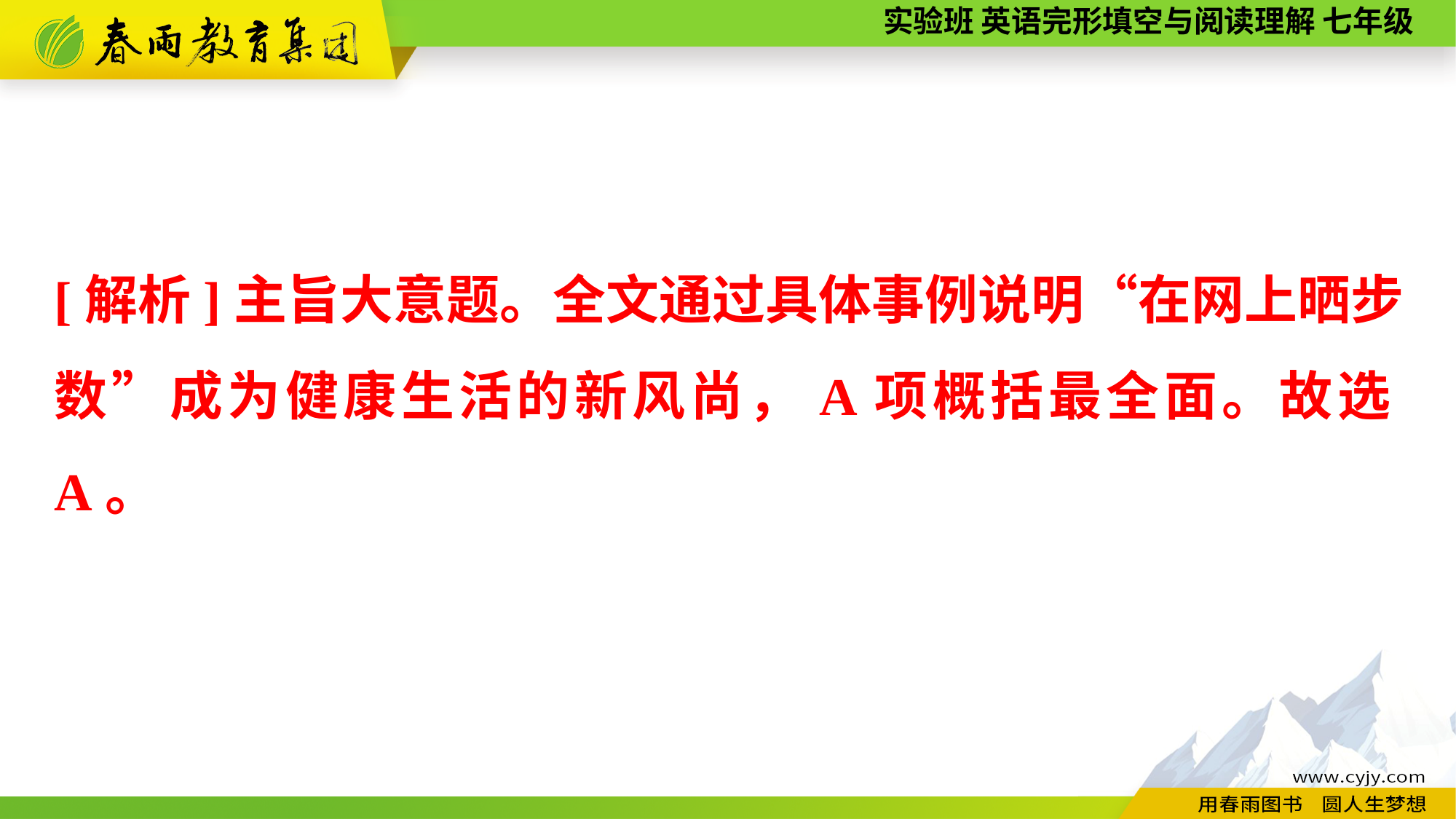

[解析]主旨大意题。全文通过具体事例说明“在网上晒步数”成为健康生活的新风尚，A项概括最全面。故选A。